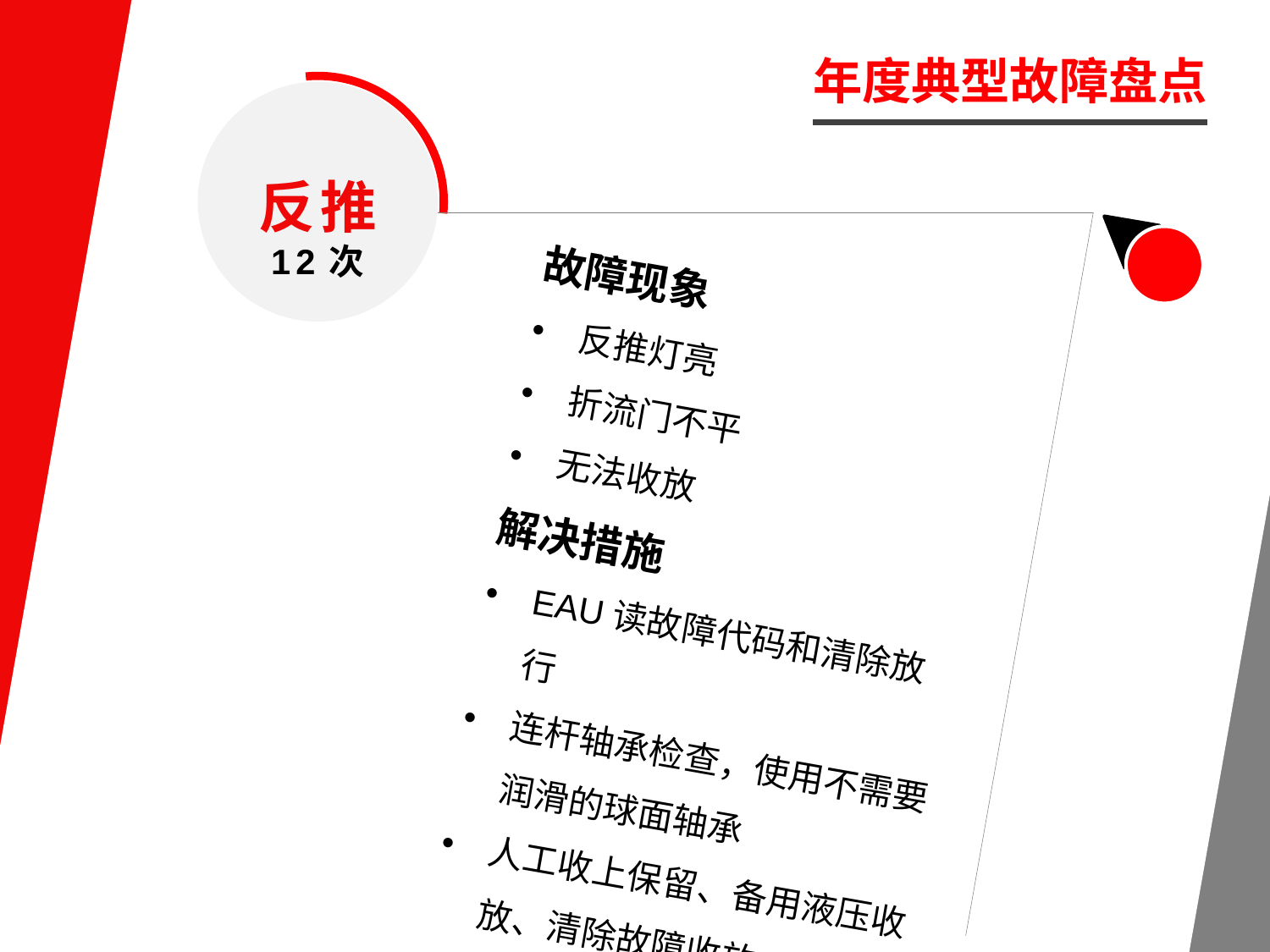

年度典型故障盘点

反推
12次

故障现象
反推灯亮
折流门不平
无法收放
解决措施
EAU读故障代码和清除放行
连杆轴承检查，使用不需要润滑的球面轴承
人工收上保留、备用液压收放、清除故障收放